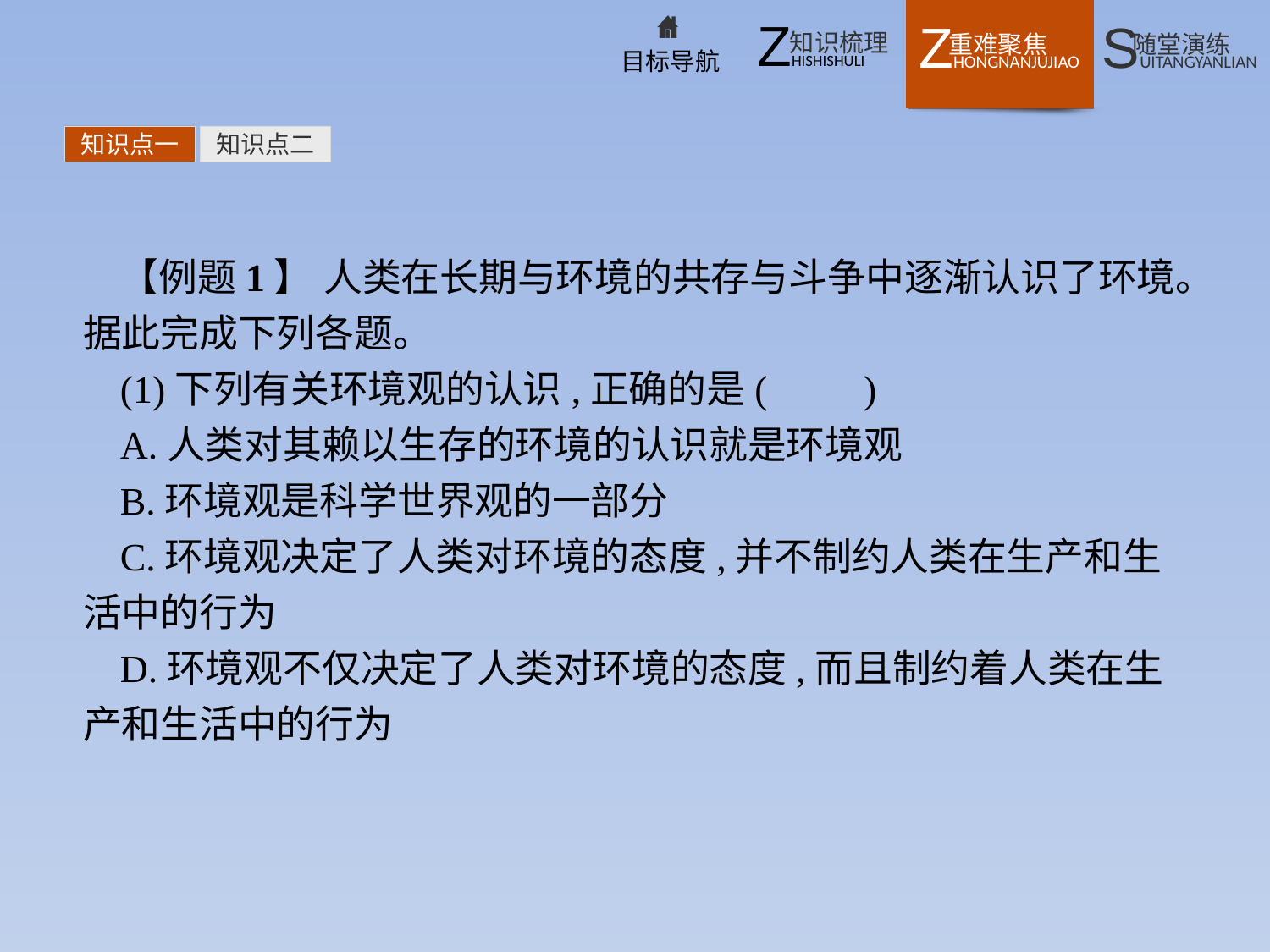

知识点一
知识点二
【例题1】 人类在长期与环境的共存与斗争中逐渐认识了环境。据此完成下列各题。
(1)下列有关环境观的认识,正确的是(　　)
A.人类对其赖以生存的环境的认识就是环境观
B.环境观是科学世界观的一部分
C.环境观决定了人类对环境的态度,并不制约人类在生产和生活中的行为
D.环境观不仅决定了人类对环境的态度,而且制约着人类在生产和生活中的行为